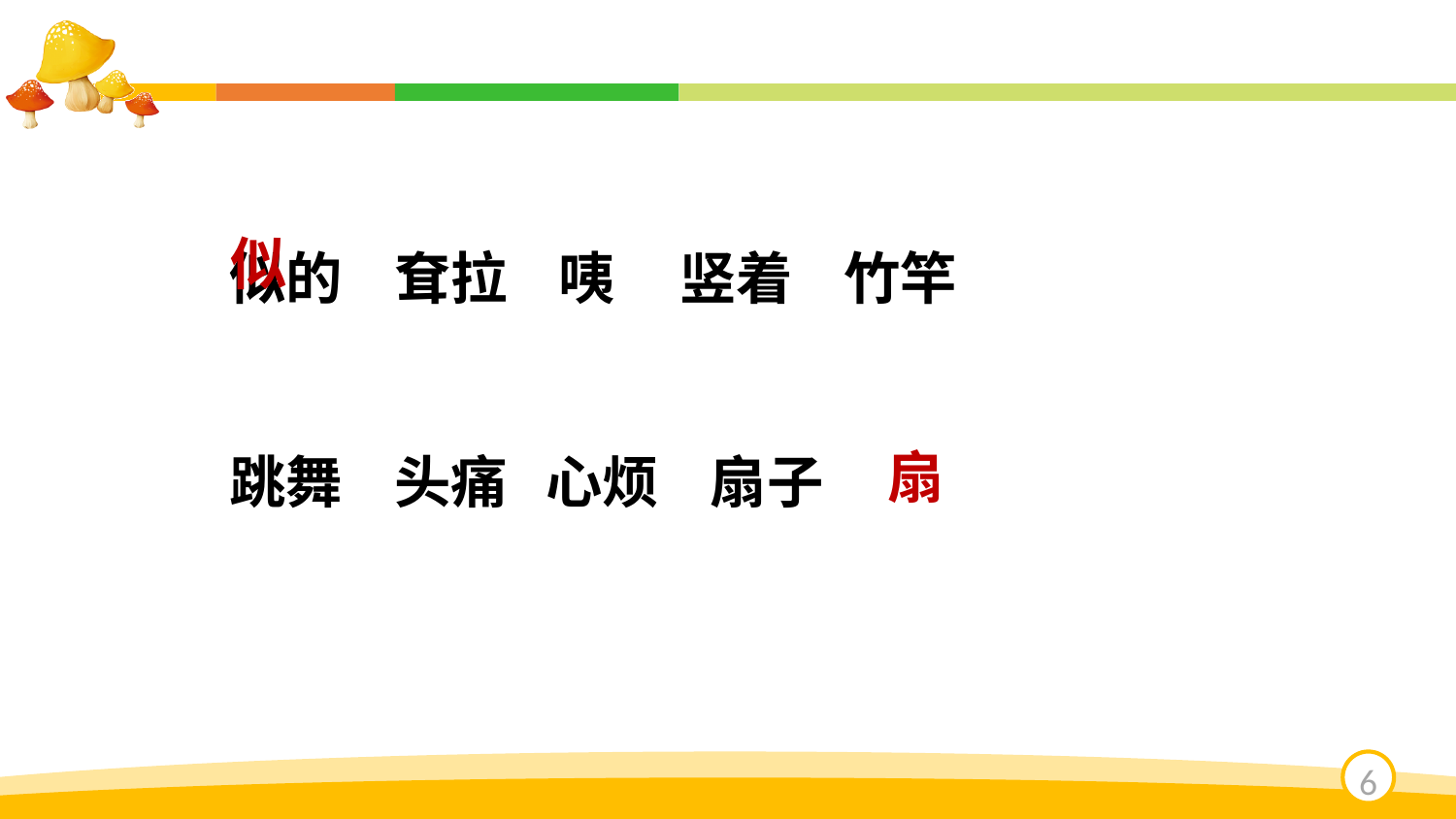

似的    耷拉    咦     竖着    竹竿

 跳舞    头痛   心烦    扇子

似
扇